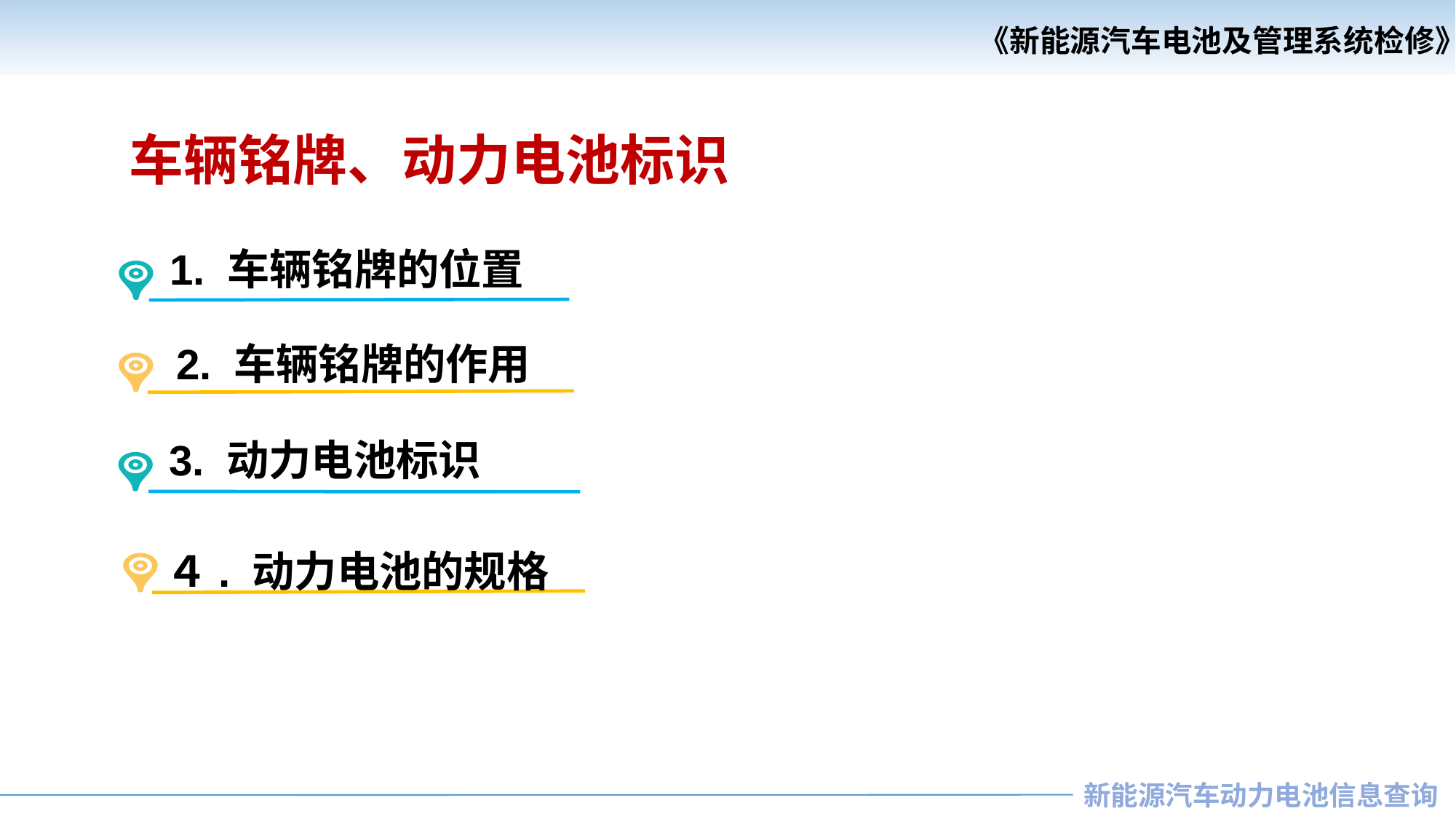

《新能源汽车电池及管理系统检修》
《汽车安全与舒适系统检修》
车辆铭牌、动力电池标识
1. 车辆铭牌的位置

2. 车辆铭牌的作用

3. 动力电池标识

４. 动力电池的规格